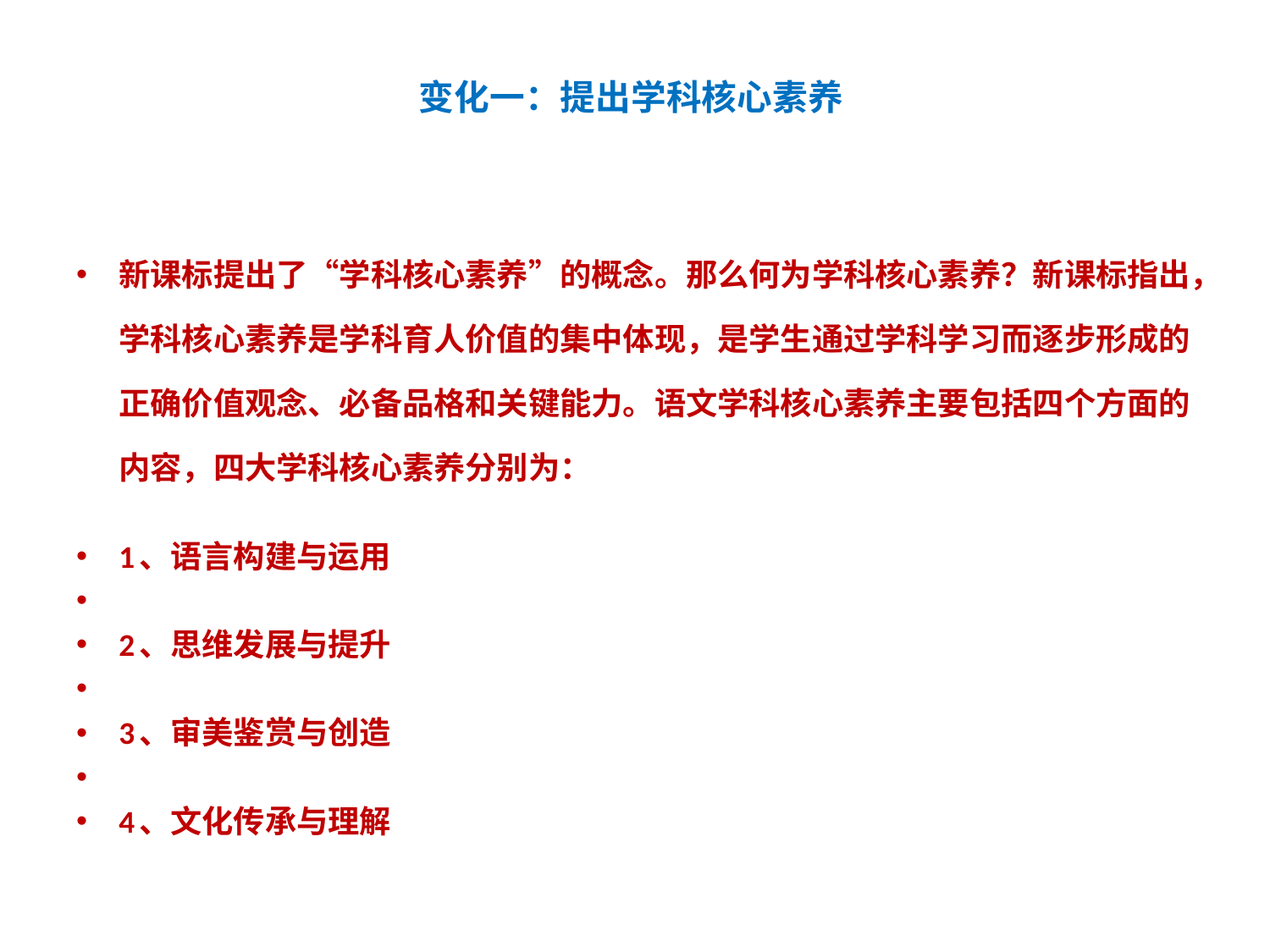

# 变化一：提出学科核心素养
新课标提出了“学科核心素养”的概念。那么何为学科核心素养？新课标指出，学科核心素养是学科育人价值的集中体现，是学生通过学科学习而逐步形成的正确价值观念、必备品格和关键能力。语文学科核心素养主要包括四个方面的内容，四大学科核心素养分别为：

1、语言构建与运用

2、思维发展与提升

3、审美鉴赏与创造

4、文化传承与理解